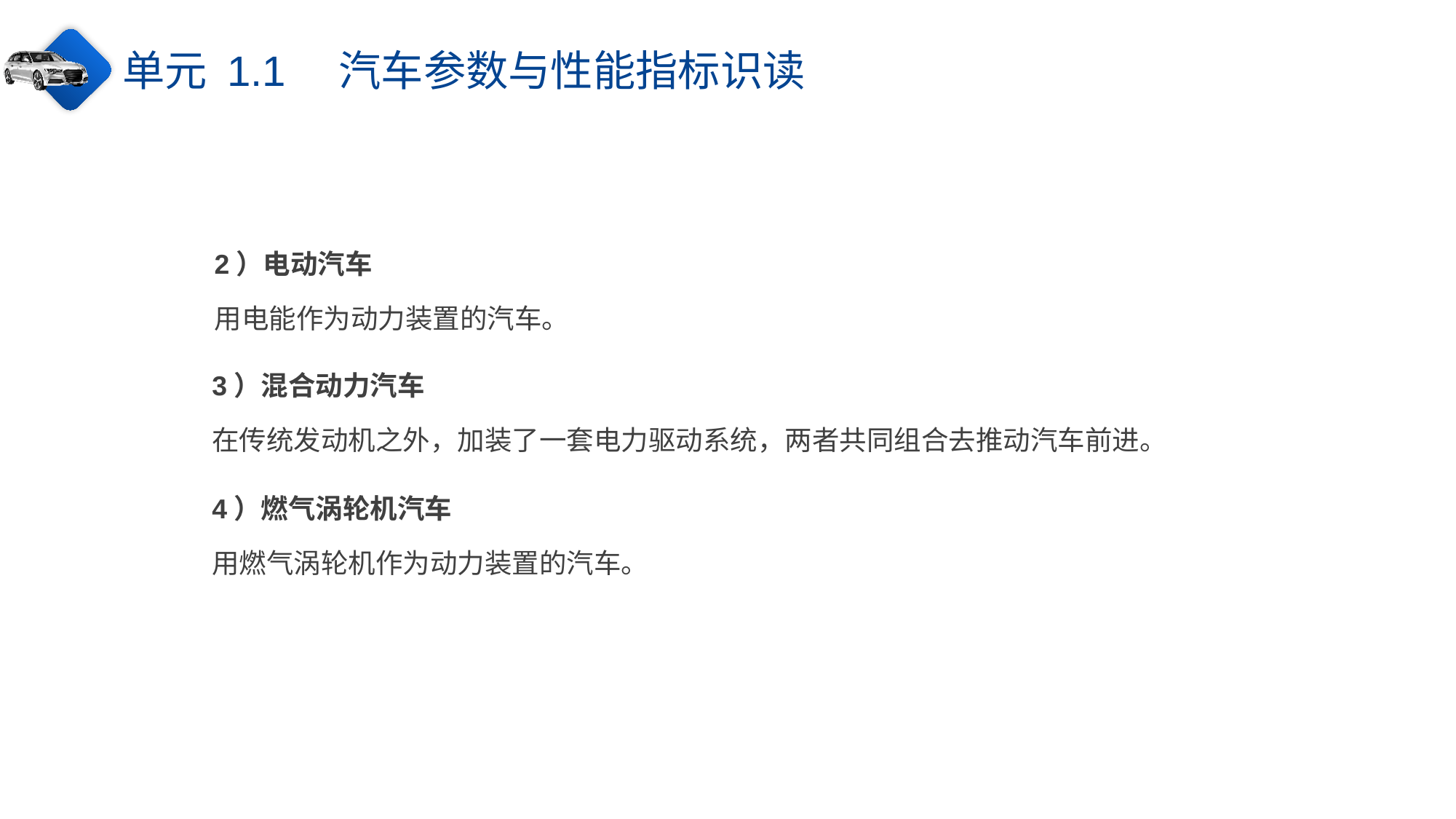

单元 1.1　汽车参数与性能指标识读
2）电动汽车
用电能作为动力装置的汽车。
3）混合动力汽车
在传统发动机之外，加装了一套电力驱动系统，两者共同组合去推动汽车前进。
4）燃气涡轮机汽车
用燃气涡轮机作为动力装置的汽车。